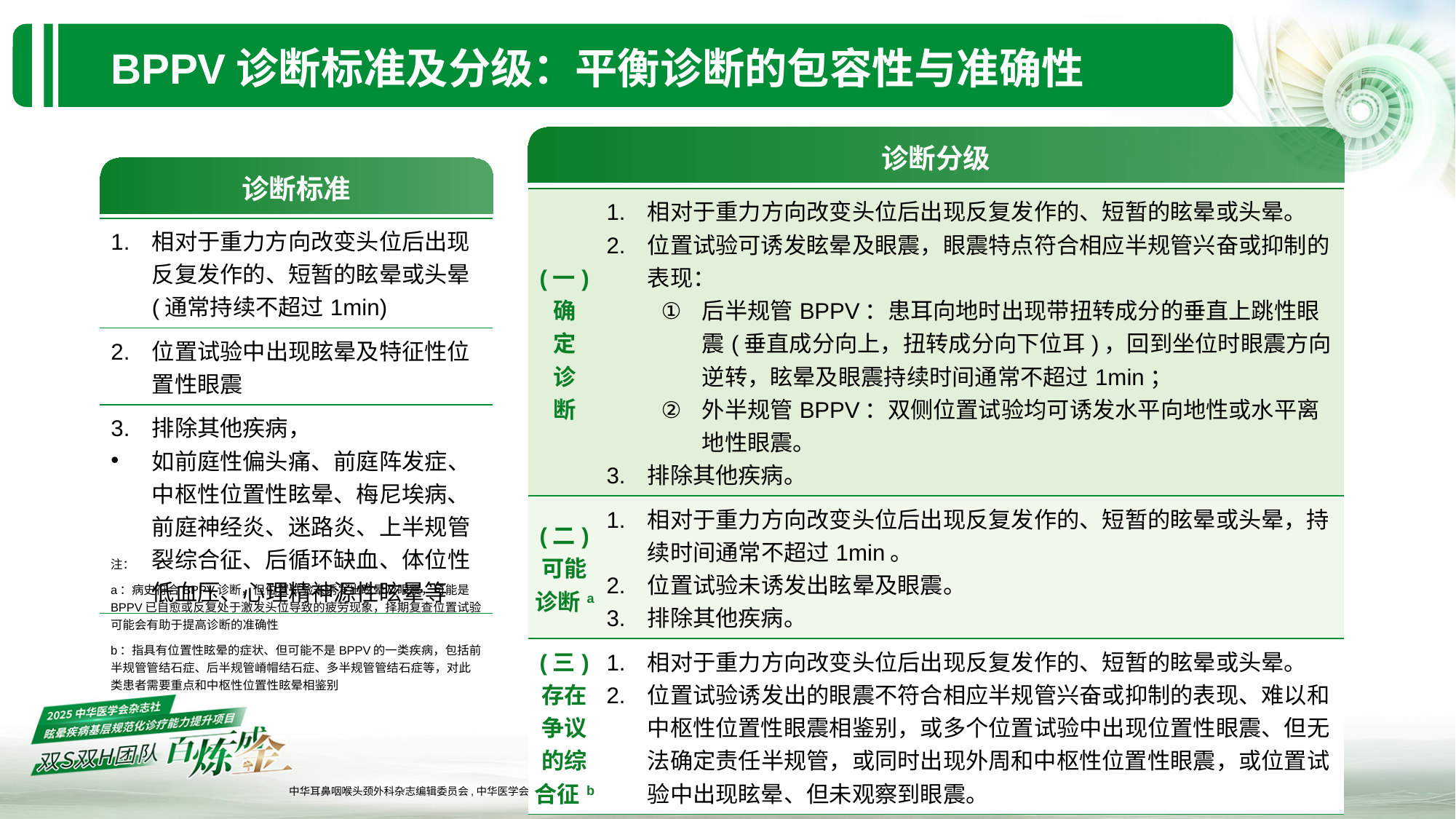

BPPV诊断标准及分级：平衡诊断的包容性与准确性
诊断分级
| 诊断分级 |  |
| --- | --- |
| (一) 确 定 诊 断 | 相对于重力方向改变头位后出现反复发作的、短暂的眩晕或头晕。 位置试验可诱发眩晕及眼震，眼震特点符合相应半规管兴奋或抑制的表现： 后半规管BPPV：患耳向地时出现带扭转成分的垂直上跳性眼震(垂直成分向上，扭转成分向下位耳)，回到坐位时眼震方向逆转，眩晕及眼震持续时间通常不超过1min； 外半规管BPPV：双侧位置试验均可诱发水平向地性或水平离地性眼震。 排除其他疾病。 |
| (二) 可能诊断a | 相对于重力方向改变头位后出现反复发作的、短暂的眩晕或头晕，持续时间通常不超过1min。 位置试验未诱发出眩晕及眼震。 排除其他疾病。 |
| (三) 存在争议的综合征b | 相对于重力方向改变头位后出现反复发作的、短暂的眩晕或头晕。 位置试验诱发出的眼震不符合相应半规管兴奋或抑制的表现、难以和中枢性位置性眼震相鉴别，或多个位置试验中出现位置性眼震、但无法确定责任半规管，或同时出现外周和中枢性位置性眼震，或位置试验中出现眩晕、但未观察到眼震。 |
诊断标准
| 诊断标准 |
| --- |
| 相对于重力方向改变头位后出现反复发作的、短暂的眩晕或头晕(通常持续不超过1min) |
| 位置试验中出现眩晕及特征性位置性眼震 |
| 排除其他疾病， 如前庭性偏头痛、前庭阵发症、中枢性位置性眩晕、梅尼埃病、前庭神经炎、迷路炎、上半规管裂综合征、后循环缺血、体位性低血压、心理精神源性眩晕等 |
注：
a：病史符合BPPV诊断，但位置试验未诱发出眩晕及眼震，可能是BPPV已自愈或反复处于激发头位导致的疲劳现象，择期复查位置试验可能会有助于提高诊断的准确性
b：指具有位置性眩晕的症状、但可能不是BPPV的一类疾病，包括前半规管管结石症、后半规管嵴帽结石症、多半规管管结石症等，对此类患者需要重点和中枢性位置性眩晕相鉴别
中华耳鼻咽喉头颈外科杂志编辑委员会,中华医学会耳鼻咽喉头颈外科学分会.良性阵发性位置性眩晕诊断和治疗指南（2017）.中华耳鼻咽喉头颈外科杂志,2017,52(3):173-177.